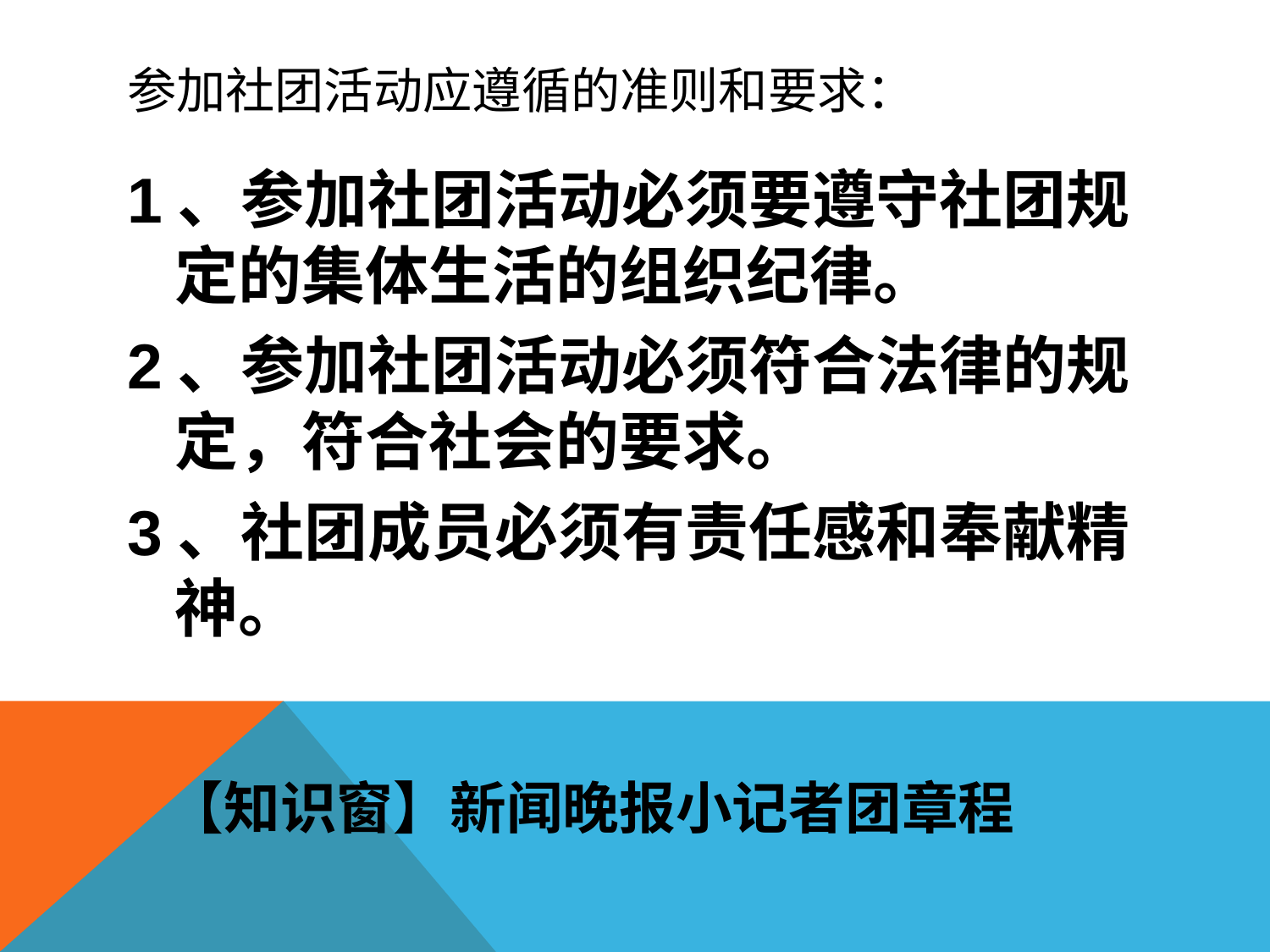

# 参加社团活动应遵循的准则和要求：
1、参加社团活动必须要遵守社团规定的集体生活的组织纪律。
2、参加社团活动必须符合法律的规定，符合社会的要求。
3、社团成员必须有责任感和奉献精神。
【知识窗】新闻晚报小记者团章程